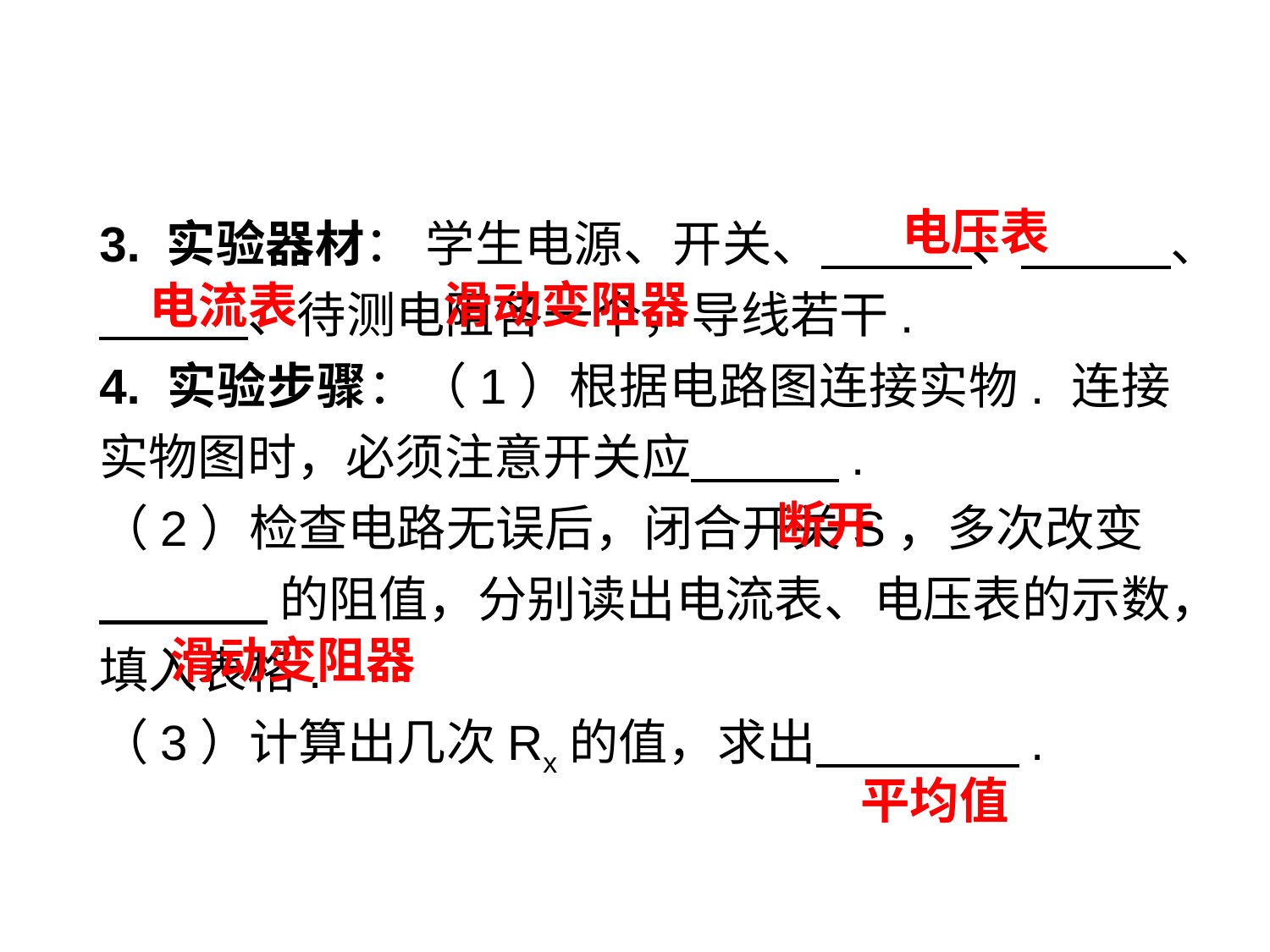

3. 实验器材： 学生电源、开关、　         、　         、　         、待测电阻各一个，导线若干.
4. 实验步骤：（1）根据电路图连接实物. 连接实物图时，必须注意开关应　         .
（2）检查电路无误后，闭合开关S，多次改变
               的阻值，分别读出电流表、电压表的示数，填入表格.
（3）计算出几次Rx的值，求出　              .
电压表
滑动变阻器
电流表
断开
滑动变阻器
平均值